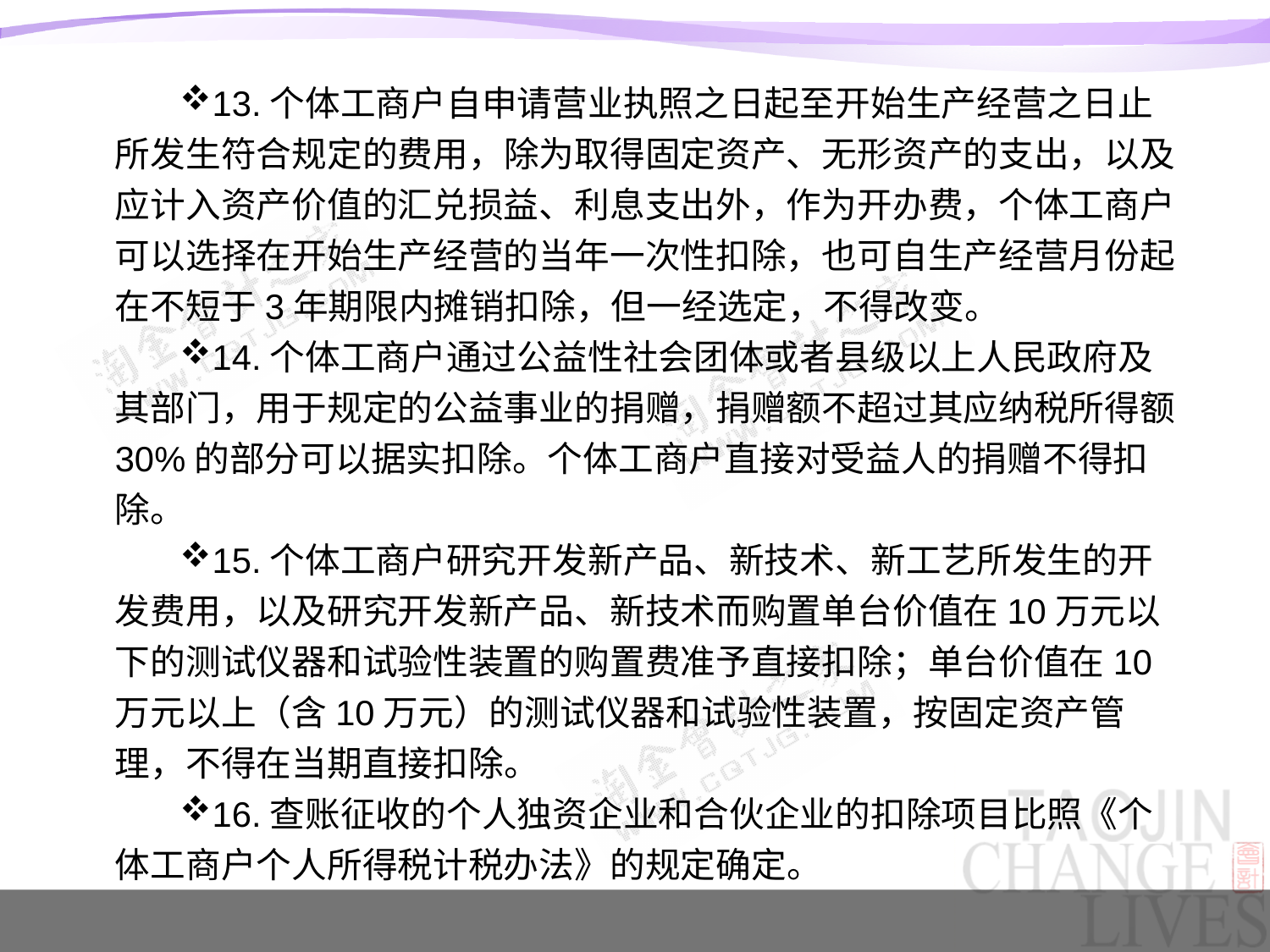

#
13.个体工商户自申请营业执照之日起至开始生产经营之日止所发生符合规定的费用，除为取得固定资产、无形资产的支出，以及应计入资产价值的汇兑损益、利息支出外，作为开办费，个体工商户可以选择在开始生产经营的当年一次性扣除，也可自生产经营月份起在不短于3年期限内摊销扣除，但一经选定，不得改变。
14.个体工商户通过公益性社会团体或者县级以上人民政府及其部门，用于规定的公益事业的捐赠，捐赠额不超过其应纳税所得额30%的部分可以据实扣除。个体工商户直接对受益人的捐赠不得扣除。
15.个体工商户研究开发新产品、新技术、新工艺所发生的开发费用，以及研究开发新产品、新技术而购置单台价值在10万元以下的测试仪器和试验性装置的购置费准予直接扣除；单台价值在10万元以上（含10万元）的测试仪器和试验性装置，按固定资产管理，不得在当期直接扣除。
16.查账征收的个人独资企业和合伙企业的扣除项目比照《个体工商户个人所得税计税办法》的规定确定。